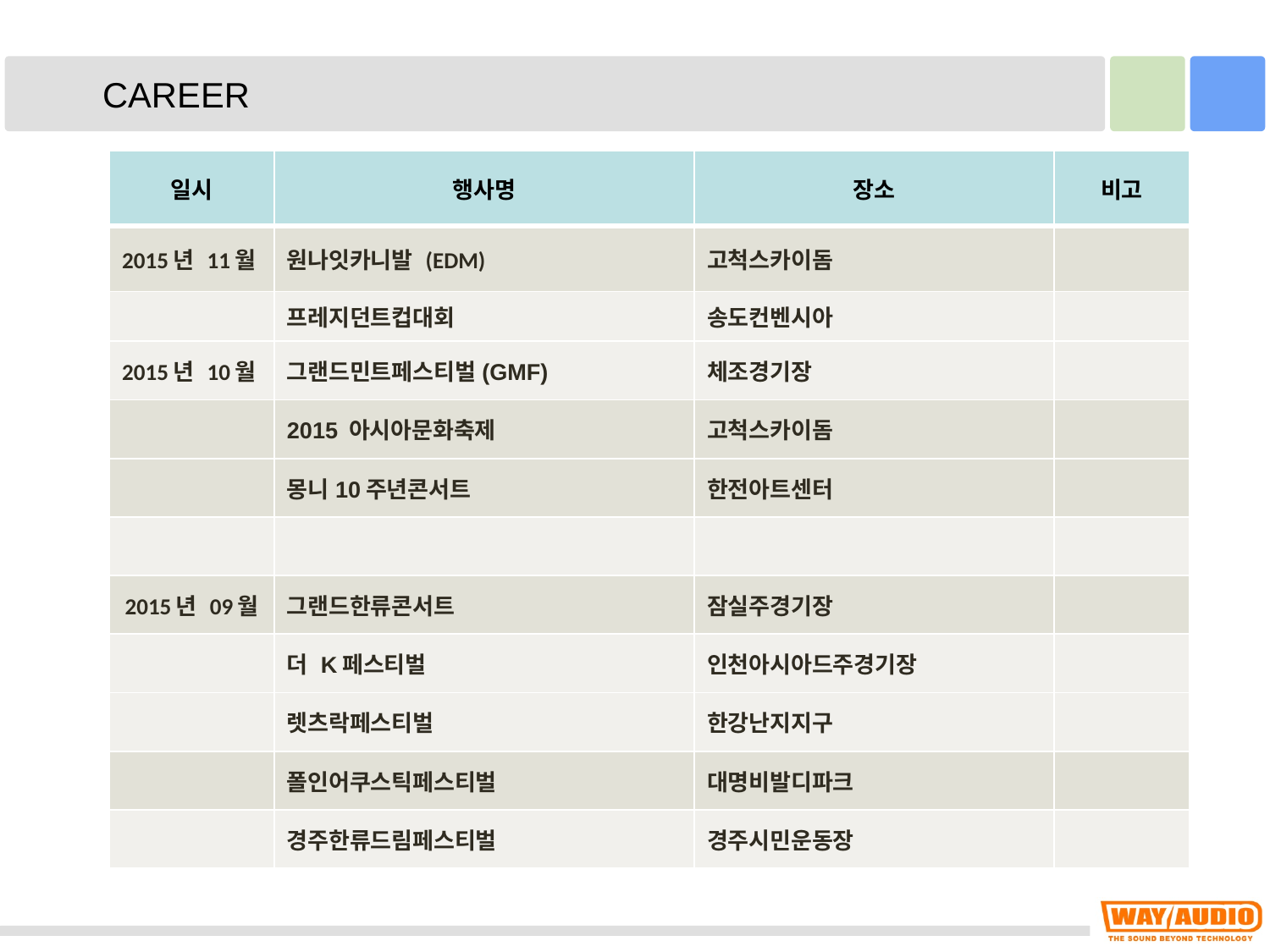

CAREER
| 일시 | 행사명 | 장소 | 비고 |
| --- | --- | --- | --- |
| 2015년 11월 | 원나잇카니발 (EDM) | 고척스카이돔 |  |
|  | 프레지던트컵대회 | 송도컨벤시아 |  |
| 2015년 10월 | 그랜드민트페스티벌(GMF) | 체조경기장 |  |
|  | 2015 아시아문화축제 | 고척스카이돔 |  |
|  | 몽니10주년콘서트 | 한전아트센터 |  |
|  |  |  |  |
| 2015년 09월 | 그랜드한류콘서트 | 잠실주경기장 |  |
|  | 더 K페스티벌 | 인천아시아드주경기장 |  |
|  | 렛츠락페스티벌 | 한강난지지구 |  |
|  | 폴인어쿠스틱페스티벌 | 대명비발디파크 |  |
|  | 경주한류드림페스티벌 | 경주시민운동장 |  |